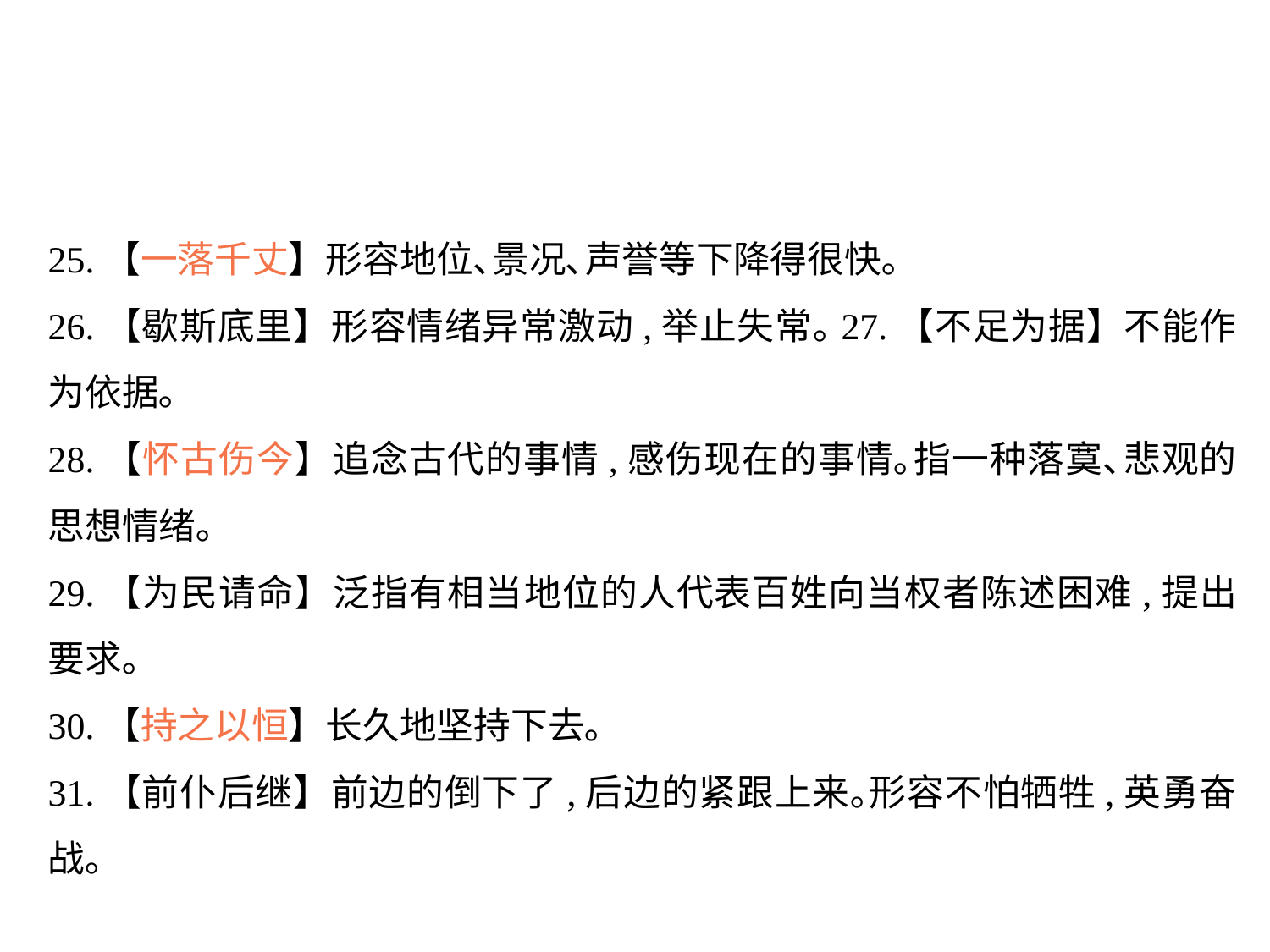

25.【一落千丈】形容地位､景况､声誉等下降得很快｡
26.【歇斯底里】形容情绪异常激动,举止失常｡27.【不足为据】不能作为依据｡
28.【怀古伤今】追念古代的事情,感伤现在的事情｡指一种落寞､悲观的思想情绪｡
29.【为民请命】泛指有相当地位的人代表百姓向当权者陈述困难,提出要求｡
30.【持之以恒】长久地坚持下去｡
31.【前仆后继】前边的倒下了,后边的紧跟上来｡形容不怕牺牲,英勇奋战｡